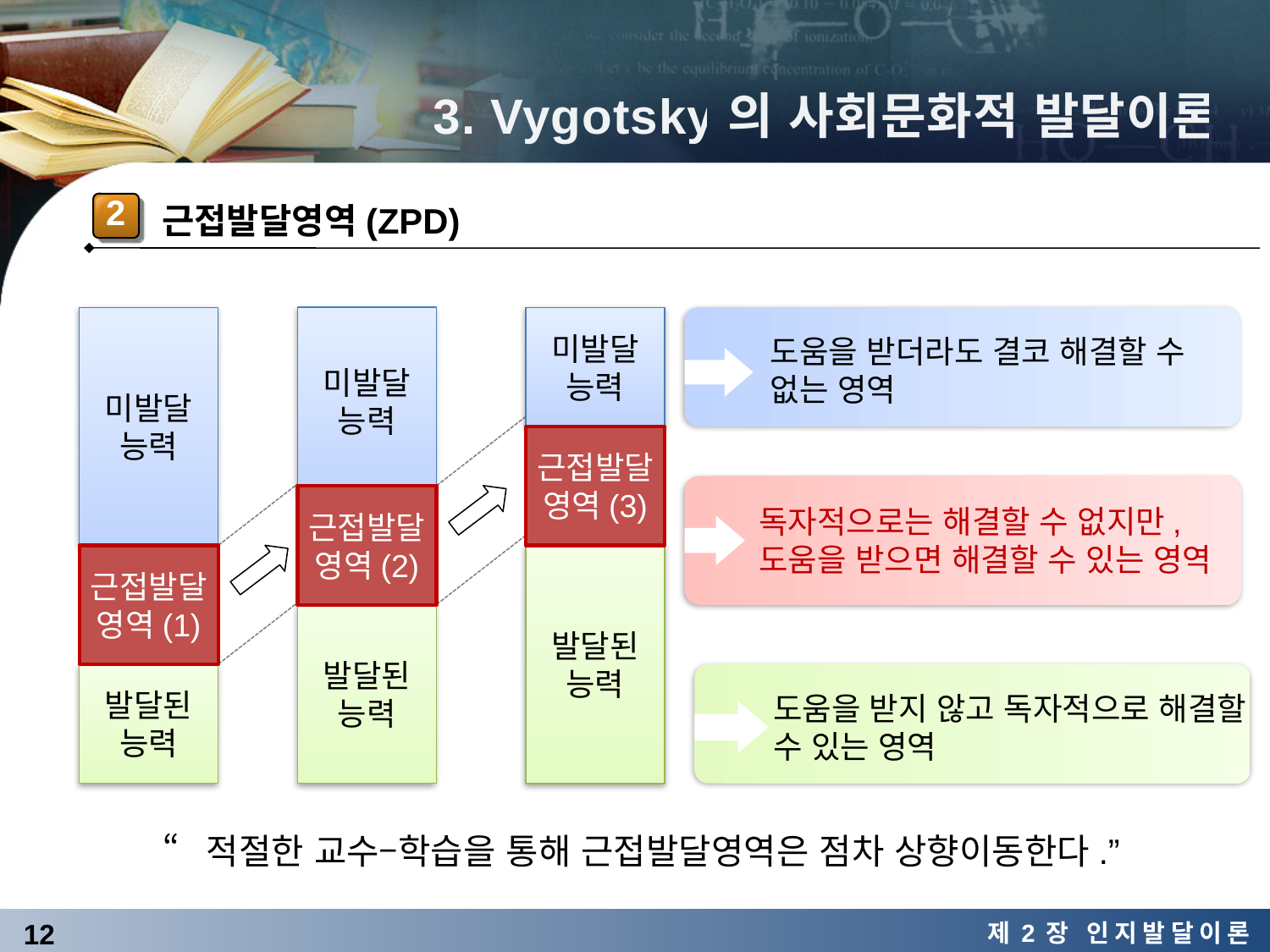

3. Vygotsky의 사회문화적 발달이론
2
근접발달영역(ZPD)

미발달 능력
근접발달
영역(1)
발달된 능력
미발달 능력
근접발달
영역(2)
발달된 능력
미발달 능력
근접발달
영역(3)
발달된 능력

도움을 받더라도 결코 해결할 수
없는 영역

독자적으로는 해결할 수 없지만,
도움을 받으면 해결할 수 있는 영역

도움을 받지 않고 독자적으로 해결할
수 있는 영역

“적절한 교수–학습을 통해 근접발달영역은 점차 상향이동한다.”
12